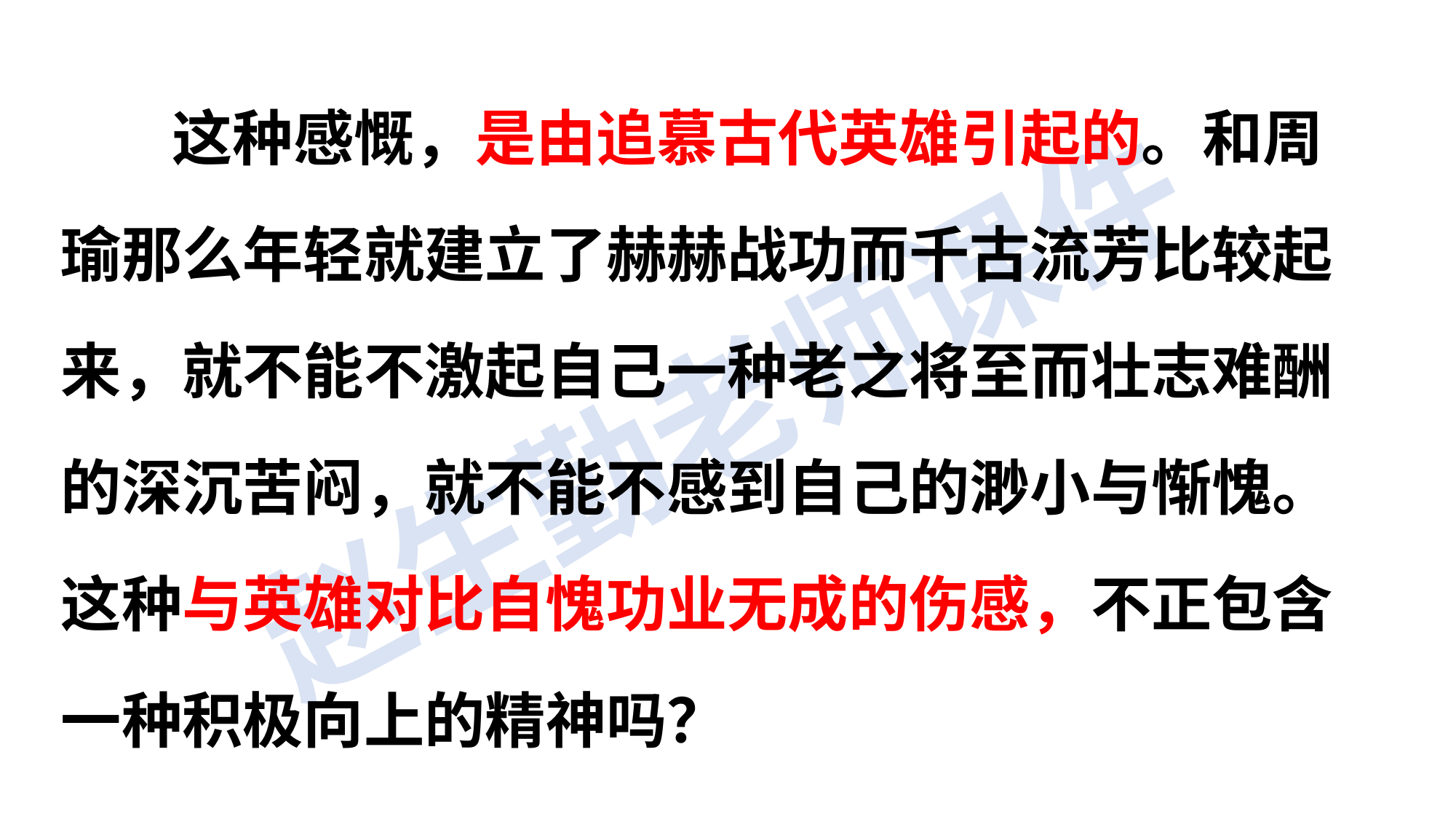

这种感慨，是由追慕古代英雄引起的。和周瑜那么年轻就建立了赫赫战功而千古流芳比较起来，就不能不激起自己一种老之将至而壮志难酬的深沉苦闷，就不能不感到自己的渺小与惭愧。这种与英雄对比自愧功业无成的伤感，不正包含一种积极向上的精神吗？